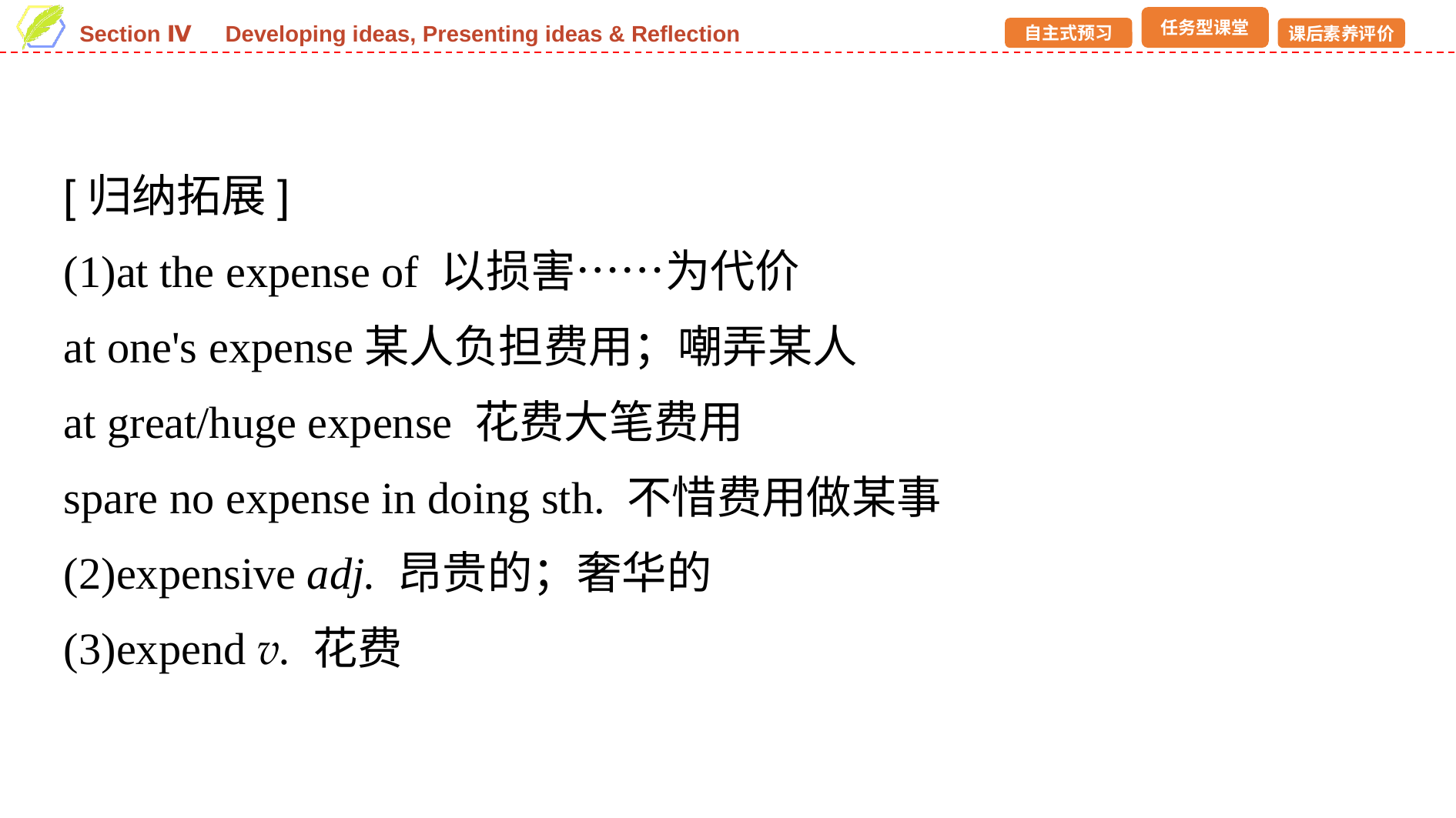

[归纳拓展]
(1)at the expense of 以损害……为代价
at one's expense某人负担费用；嘲弄某人
at great/huge expense 花费大笔费用
spare no expense in doing sth. 不惜费用做某事
(2)expensive adj. 昂贵的；奢华的
(3)expend v. 花费